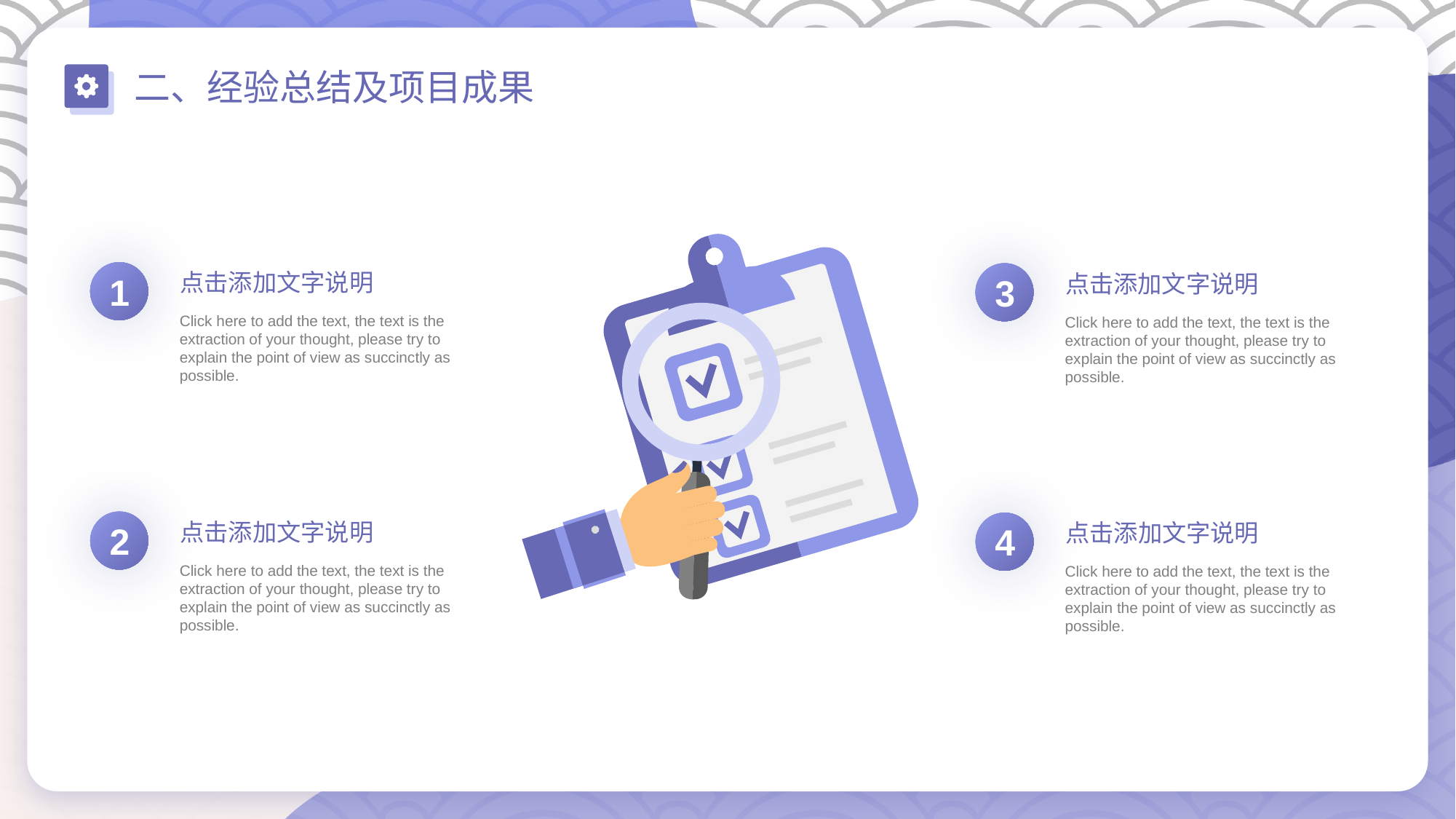

二、经验总结及项目成果

1
点击添加文字说明
3
点击添加文字说明
Click here to add the text, the text is the extraction of your thought, please try to explain the point of view as succinctly as possible.
Click here to add the text, the text is the extraction of your thought, please try to explain the point of view as succinctly as possible.
2
点击添加文字说明
4
点击添加文字说明
Click here to add the text, the text is the extraction of your thought, please try to explain the point of view as succinctly as possible.
Click here to add the text, the text is the extraction of your thought, please try to explain the point of view as succinctly as possible.